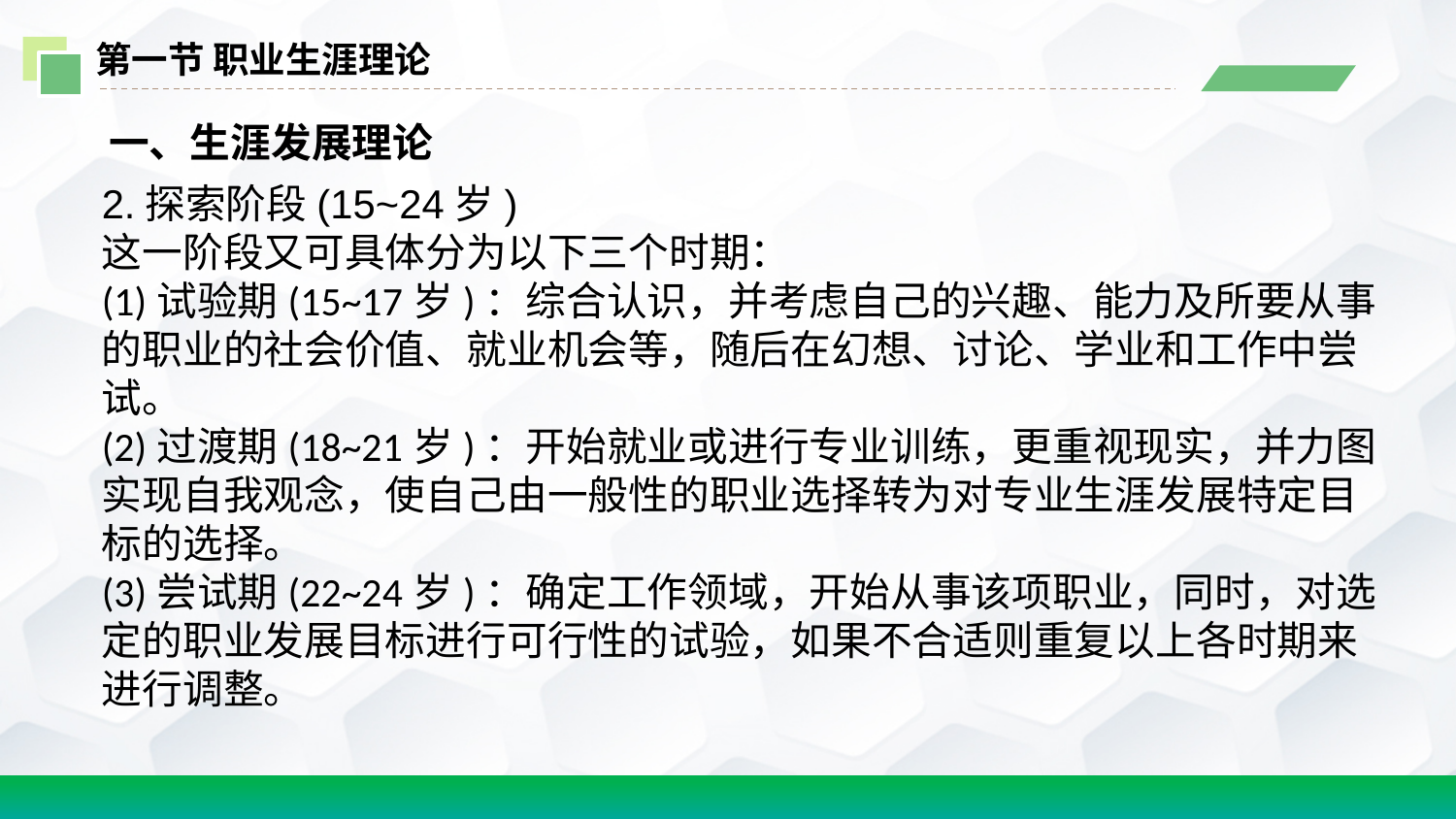

第一节 职业生涯理论
 一、生涯发展理论
2.探索阶段(15~24岁)
这一阶段又可具体分为以下三个时期：
(1)试验期(15~17岁)：综合认识，并考虑自己的兴趣、能力及所要从事的职业的社会价值、就业机会等，随后在幻想、讨论、学业和工作中尝试。
(2)过渡期(18~21岁)：开始就业或进行专业训练，更重视现实，并力图实现自我观念，使自己由一般性的职业选择转为对专业生涯发展特定目标的选择。
(3)尝试期(22~24岁)：确定工作领域，开始从事该项职业，同时，对选定的职业发展目标进行可行性的试验，如果不合适则重复以上各时期来进行调整。